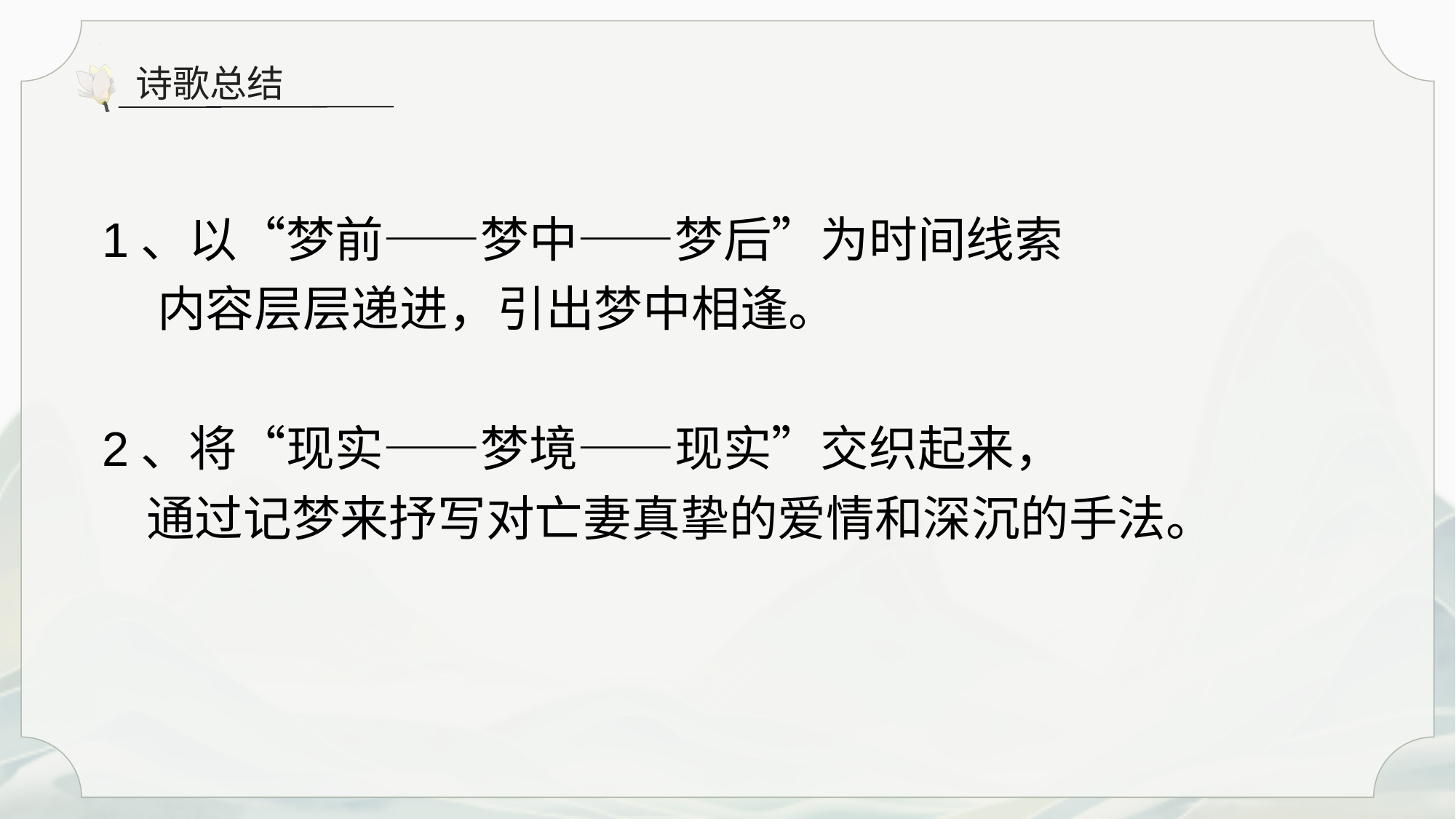

诗歌总结

1、以“梦前——梦中——梦后”为时间线索
    内容层层递进，引出梦中相逢。

2、将“现实——梦境——现实”交织起来，
   通过记梦来抒写对亡妻真挚的爱情和深沉的手法。